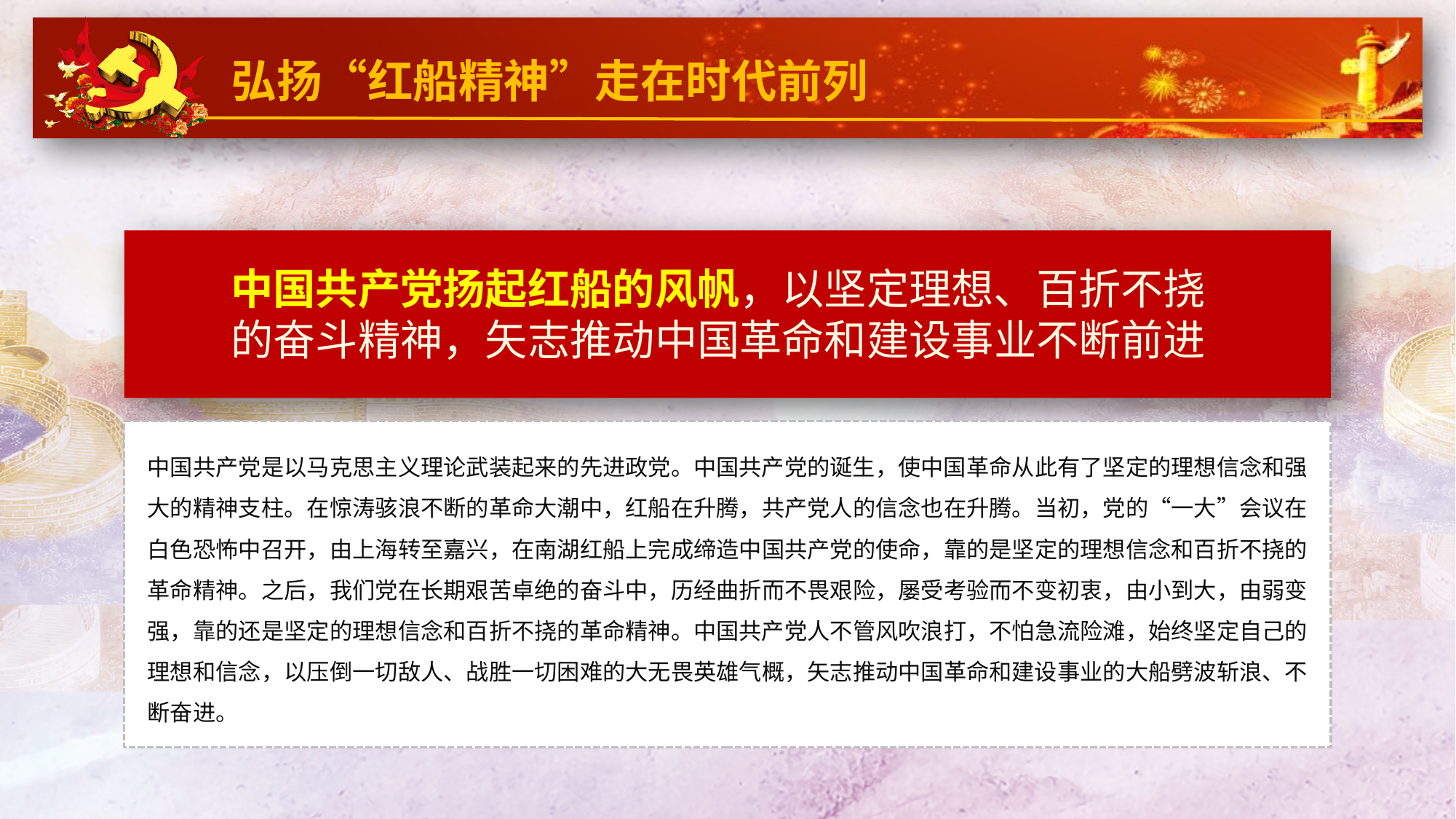

中国共产党扬起红船的风帆，以坚定理想、百折不挠的奋斗精神，矢志推动中国革命和建设事业不断前进

中国共产党是以马克思主义理论武装起来的先进政党。中国共产党的诞生，使中国革命从此有了坚定的理想信念和强大的精神支柱。在惊涛骇浪不断的革命大潮中，红船在升腾，共产党人的信念也在升腾。当初，党的“一大”会议在白色恐怖中召开，由上海转至嘉兴，在南湖红船上完成缔造中国共产党的使命，靠的是坚定的理想信念和百折不挠的革命精神。之后，我们党在长期艰苦卓绝的奋斗中，历经曲折而不畏艰险，屡受考验而不变初衷，由小到大，由弱变强，靠的还是坚定的理想信念和百折不挠的革命精神。中国共产党人不管风吹浪打，不怕急流险滩，始终坚定自己的理想和信念，以压倒一切敌人、战胜一切困难的大无畏英雄气概，矢志推动中国革命和建设事业的大船劈波斩浪、不断奋进。